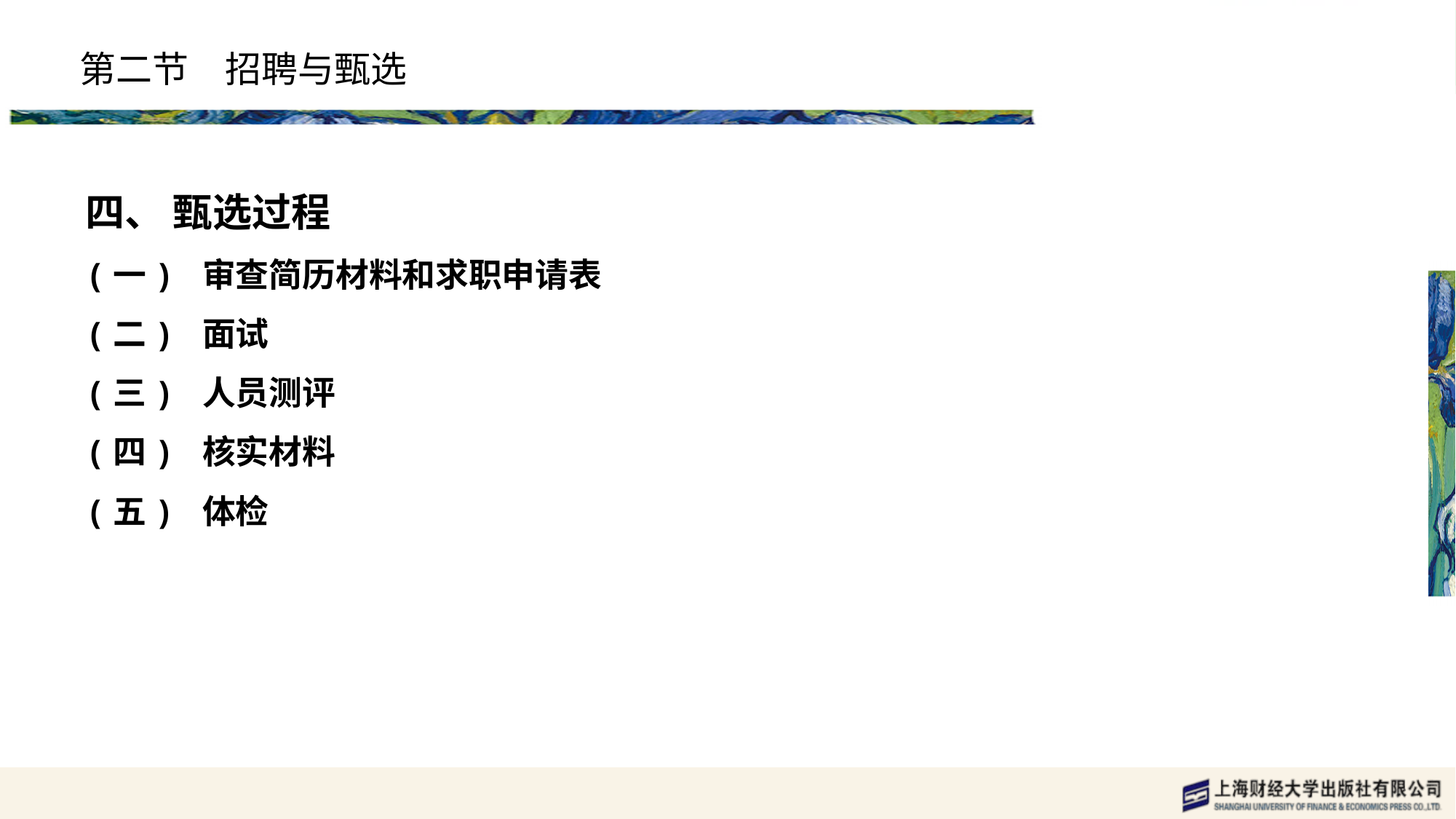

# 第二节　招聘与甄选
四、 甄选过程
(一) 审查简历材料和求职申请表
(二) 面试
(三) 人员测评
(四) 核实材料
(五) 体检